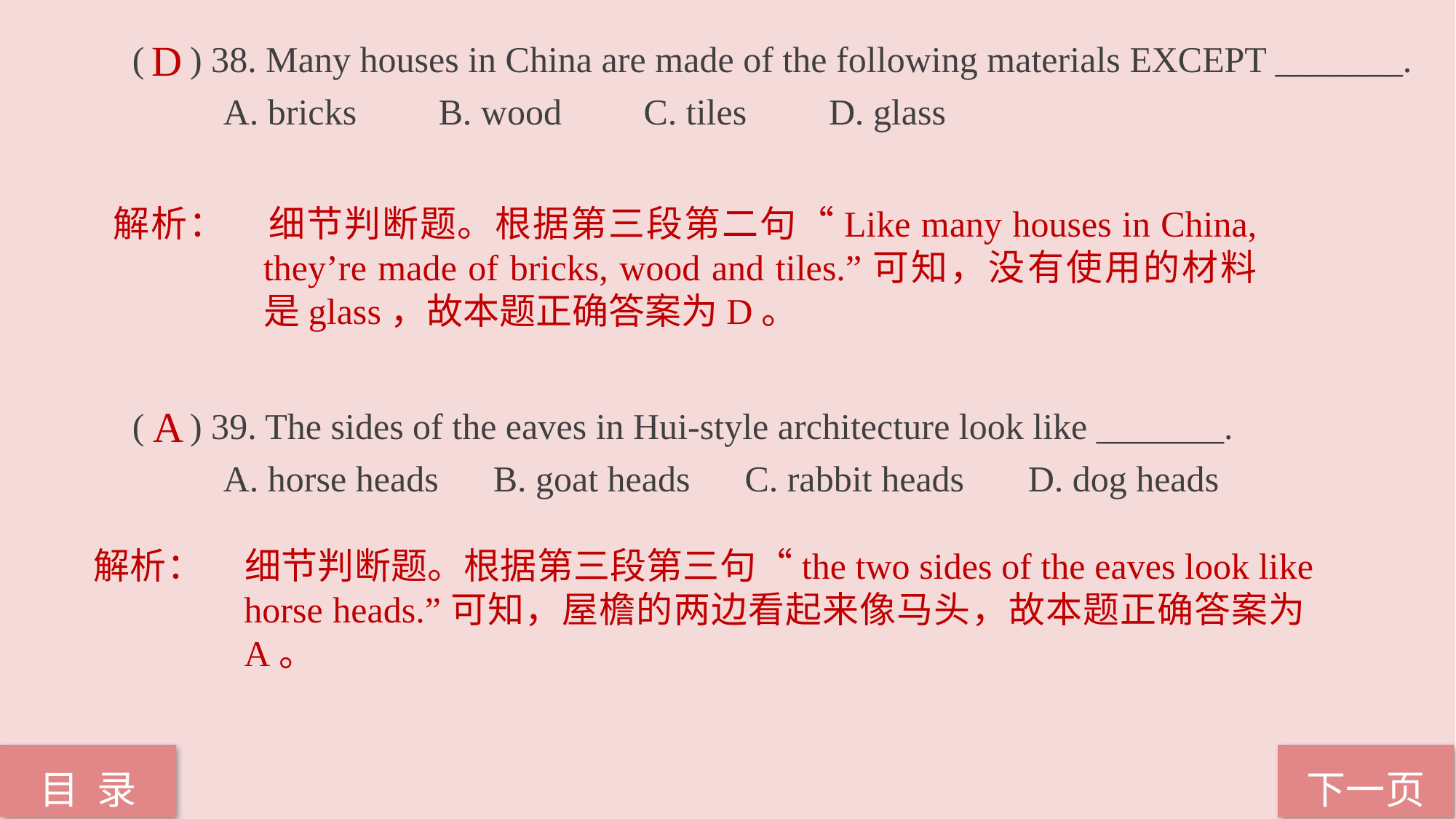

(     ) 38. Many houses in China are made of the following materials EXCEPT _______.
          A. bricks         B. wood         C. tiles         D. glass

(     ) 39. The sides of the eaves in Hui-style architecture look like _______.
          A. horse heads      B. goat heads      C. rabbit heads       D. dog heads
D
解析：	细节判断题。根据第三段第二句“Like many houses in China, they’re made of bricks, wood and tiles.”可知，没有使用的材料是glass，故本题正确答案为D。
A
解析：	细节判断题。根据第三段第三句“the two sides of the eaves look like horse heads.”可知，屋檐的两边看起来像马头，故本题正确答案为A。